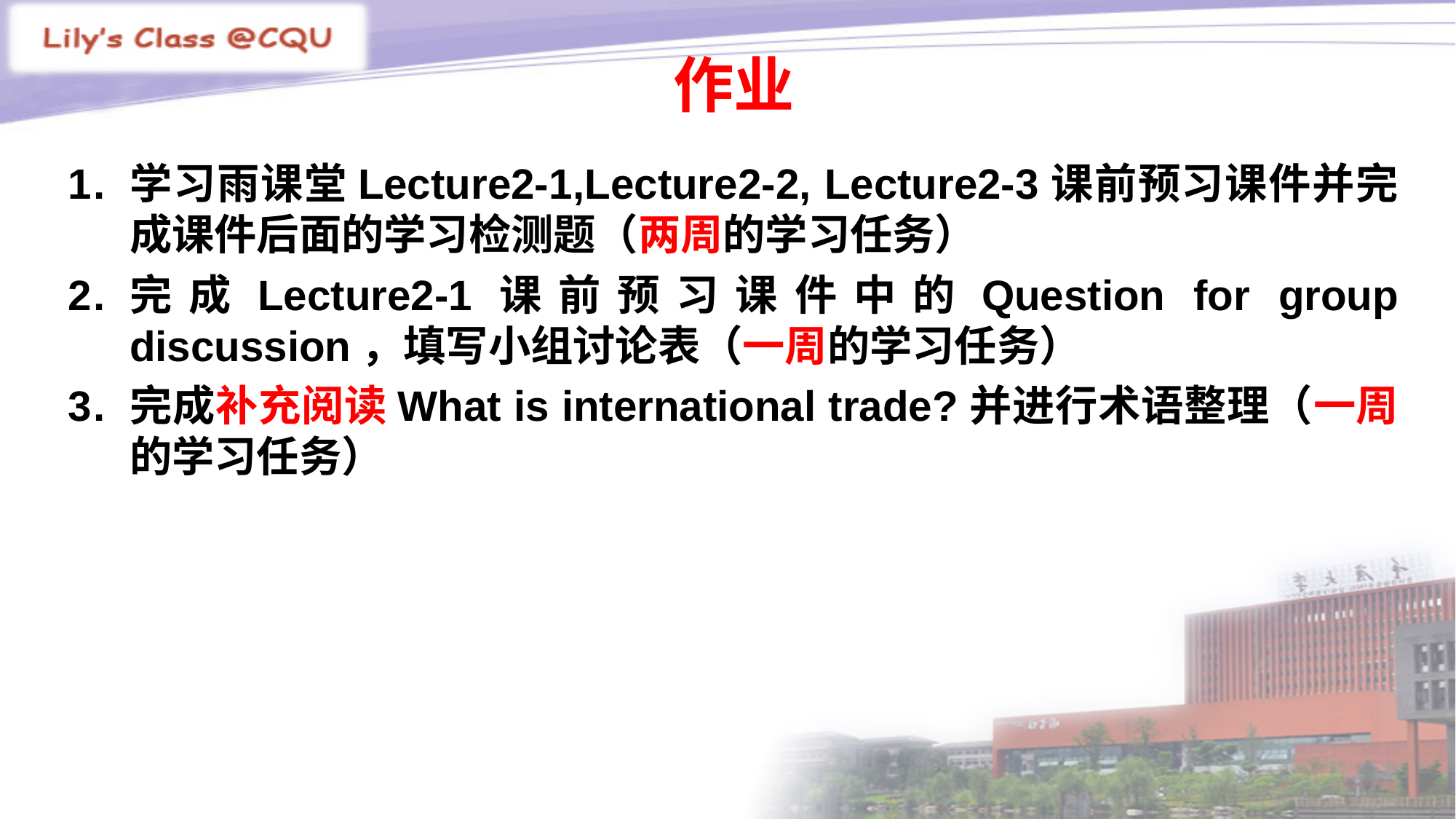

# 作业
学习雨课堂Lecture2-1,Lecture2-2, Lecture2-3课前预习课件并完成课件后面的学习检测题（两周的学习任务）
完成Lecture2-1课前预习课件中的Question for group discussion，填写小组讨论表（一周的学习任务）
完成补充阅读What is international trade?并进行术语整理（一周的学习任务）